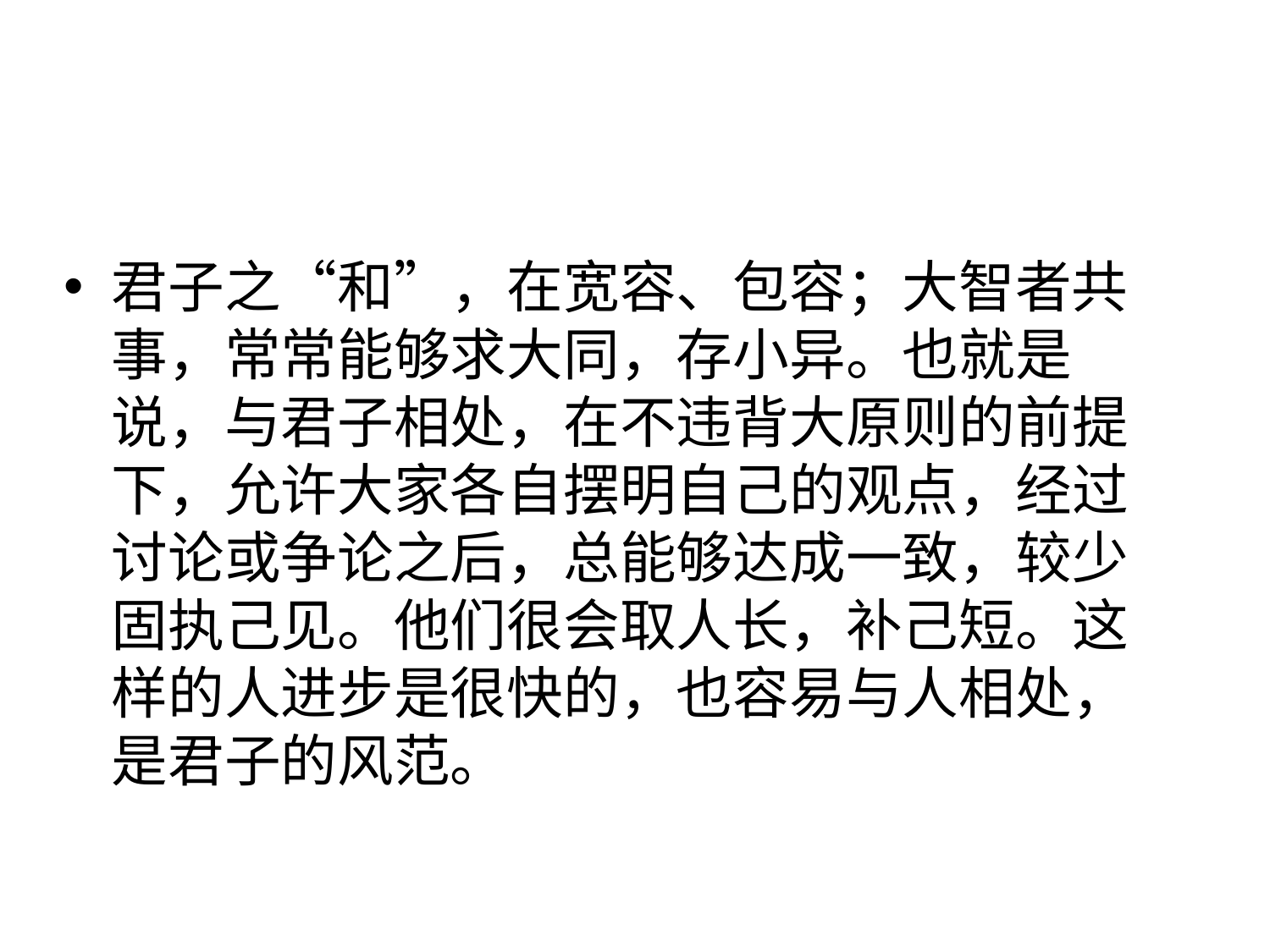

君子之“和”，在宽容、包容；大智者共事，常常能够求大同，存小异。也就是说，与君子相处，在不违背大原则的前提下，允许大家各自摆明自己的观点，经过讨论或争论之后，总能够达成一致，较少固执己见。他们很会取人长，补己短。这样的人进步是很快的，也容易与人相处，是君子的风范。